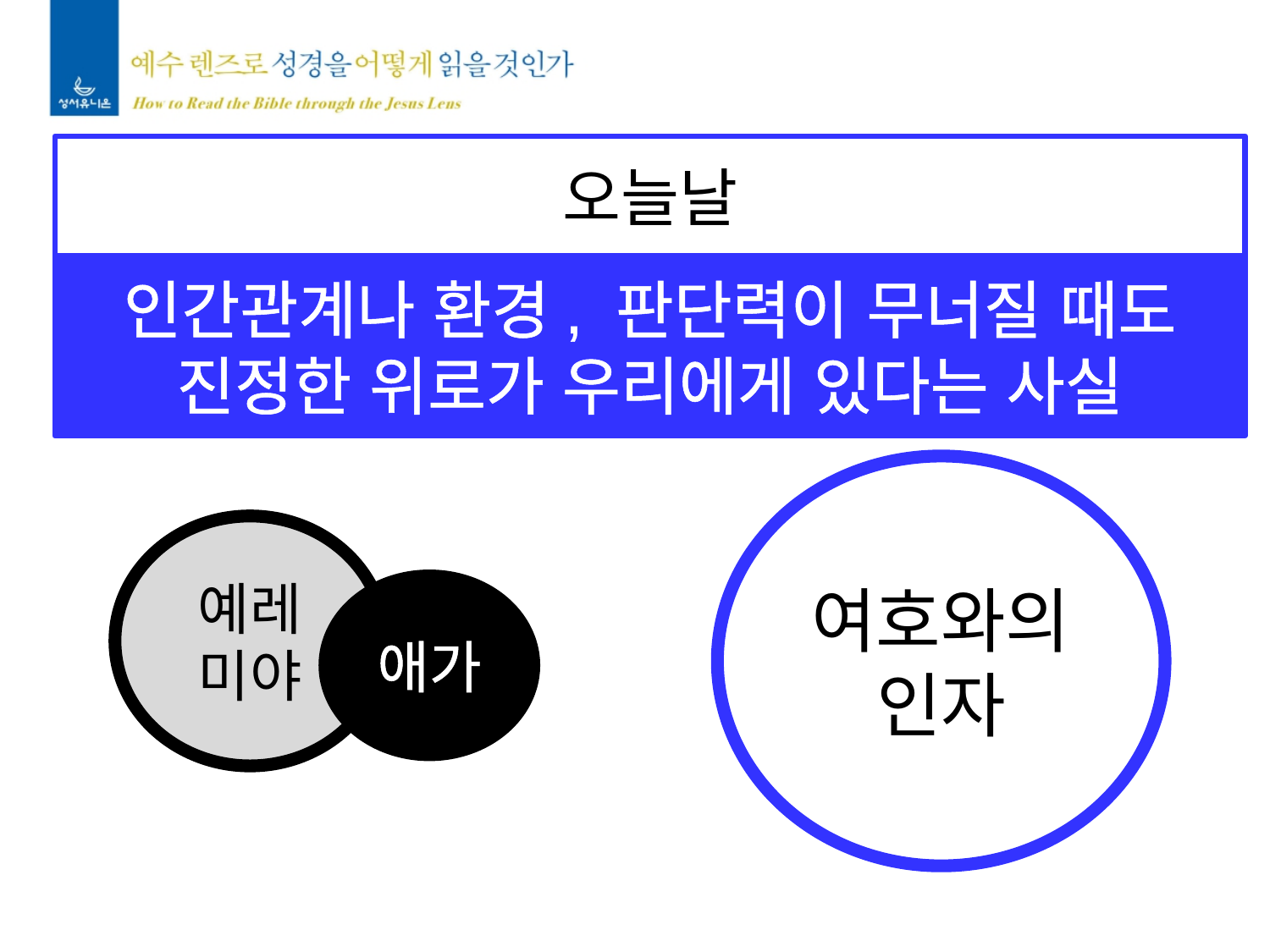

오늘날
인간관계나 환경, 판단력이 무너질 때도
진정한 위로가 우리에게 있다는 사실
여호와의
인자
예레
미야
애가